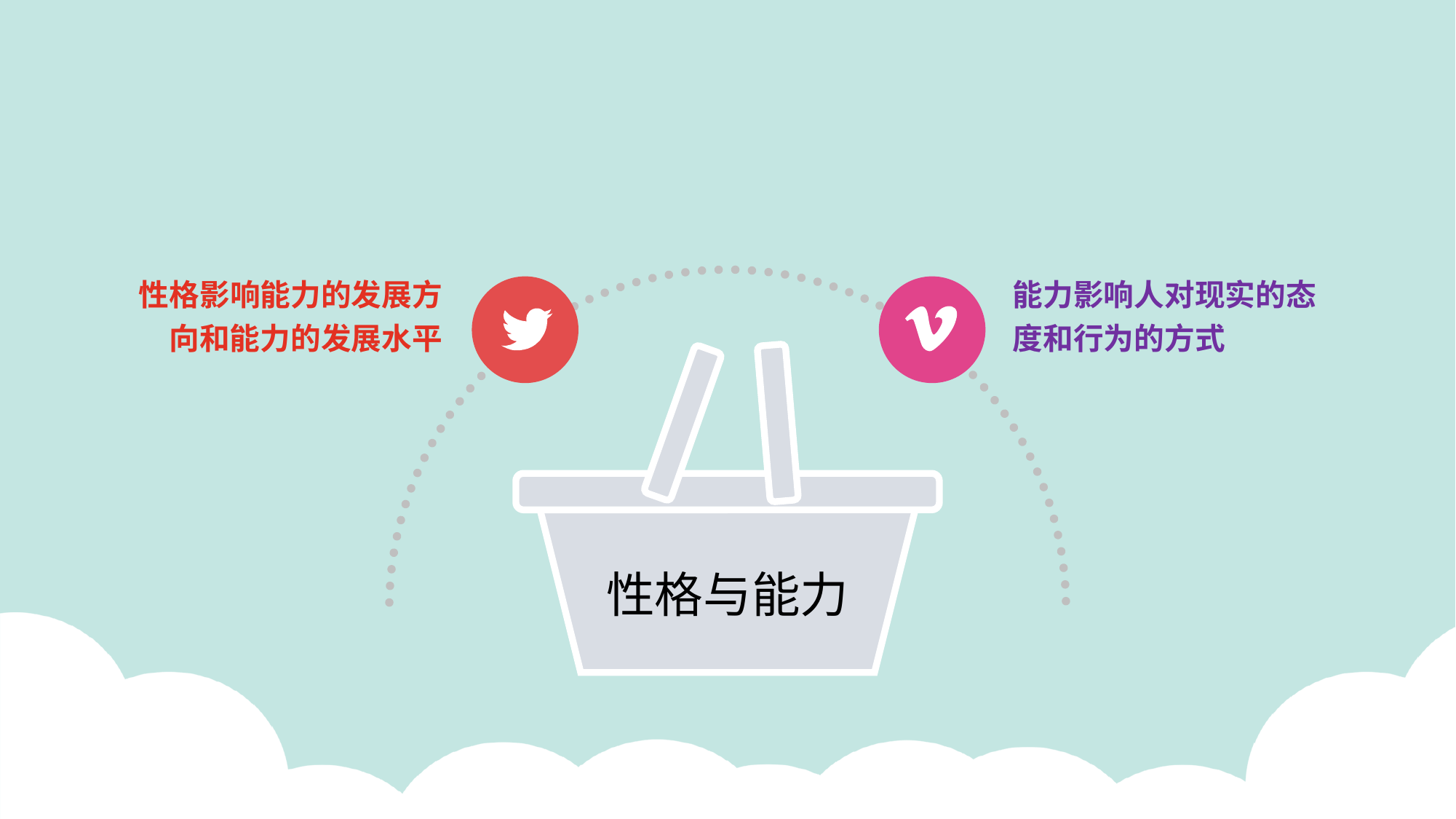

性格影响能力的发展方向和能力的发展水平
能力影响人对现实的态度和行为的方式

性格与能力